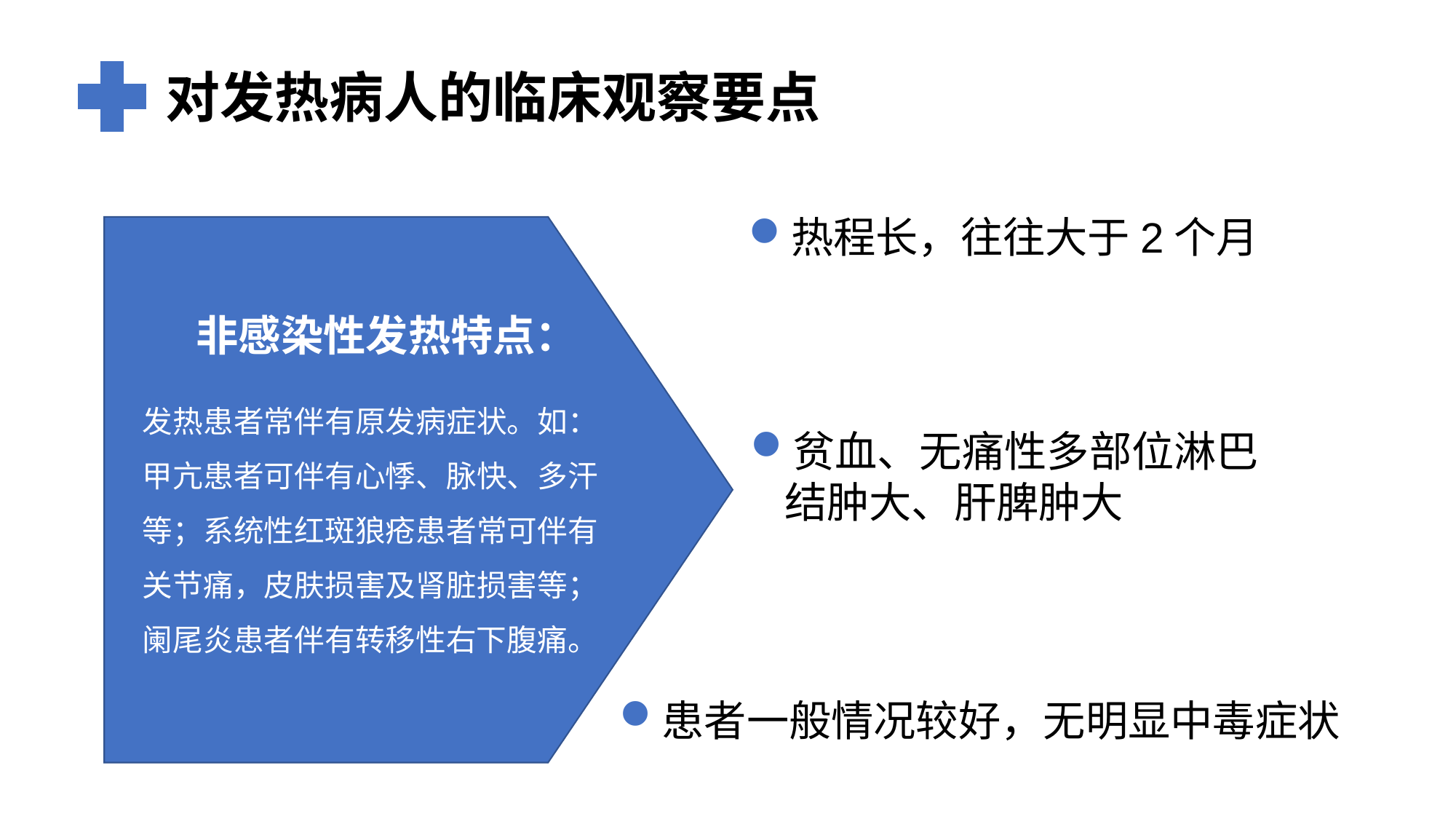

对发热病人的临床观察要点

热程长，往往大于2个月

非感染性发热特点：
发热患者常伴有原发病症状。如：甲亢患者可伴有心悸、脉快、多汗等；系统性红斑狼疮患者常可伴有关节痛，皮肤损害及肾脏损害等；阑尾炎患者伴有转移性右下腹痛。
贫血、无痛性多部位淋巴结肿大、肝脾肿大
患者一般情况较好，无明显中毒症状